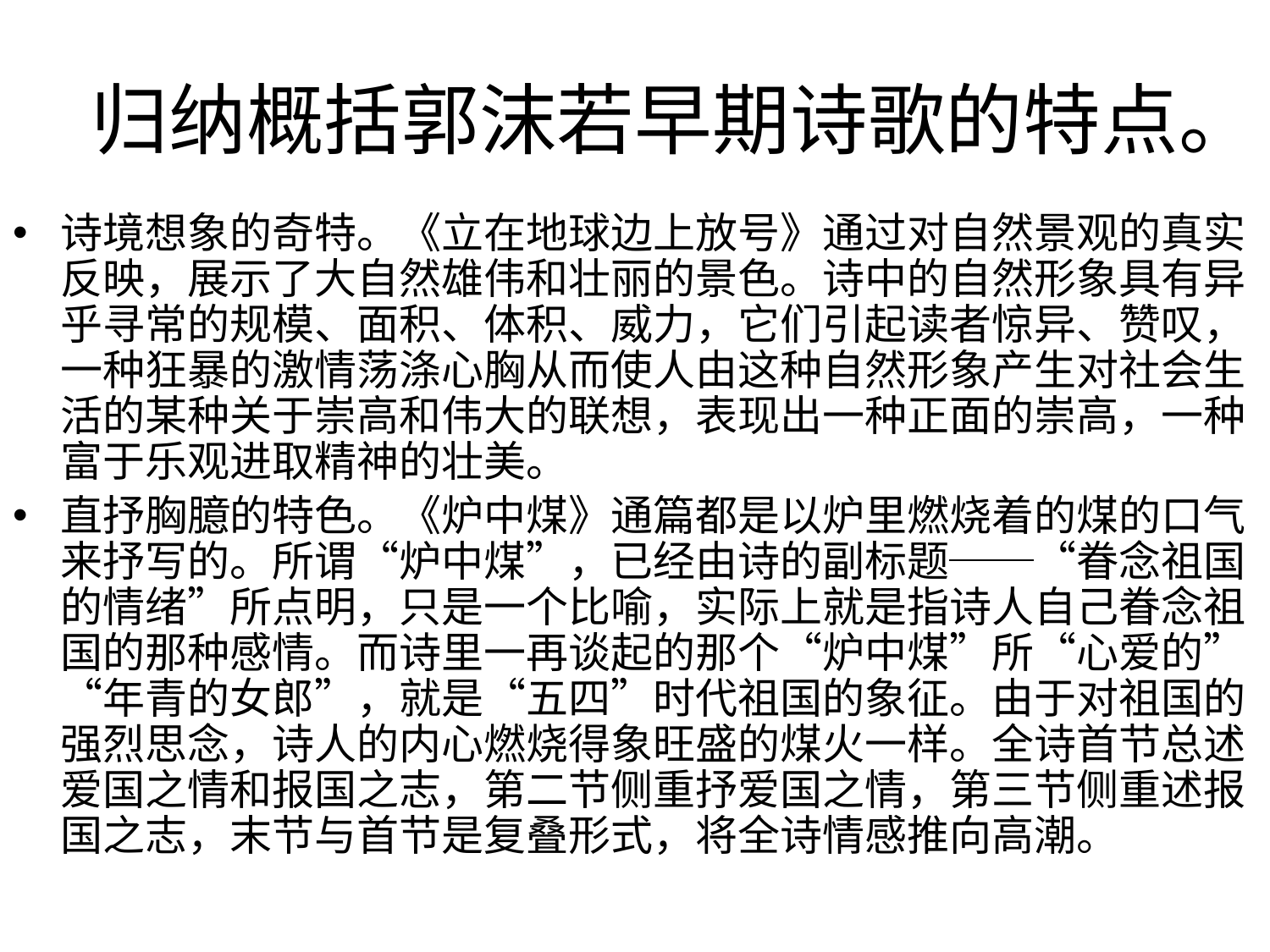

# 归纳概括郭沫若早期诗歌的特点。

诗境想象的奇特。《立在地球边上放号》通过对自然景观的真实反映，展示了大自然雄伟和壮丽的景色。诗中的自然形象具有异乎寻常的规模、面积、体积、威力，它们引起读者惊异、赞叹，一种狂暴的激情荡涤心胸从而使人由这种自然形象产生对社会生活的某种关于崇高和伟大的联想，表现出一种正面的崇高，一种富于乐观进取精神的壮美。
直抒胸臆的特色。《炉中煤》通篇都是以炉里燃烧着的煤的口气来抒写的。所谓“炉中煤”，已经由诗的副标题──“眷念祖国的情绪”所点明，只是一个比喻，实际上就是指诗人自己眷念祖国的那种感情。而诗里一再谈起的那个“炉中煤”所“心爱的”“年青的女郎”，就是“五四”时代祖国的象征。由于对祖国的强烈思念，诗人的内心燃烧得象旺盛的煤火一样。全诗首节总述爱国之情和报国之志，第二节侧重抒爱国之情，第三节侧重述报国之志，末节与首节是复叠形式，将全诗情感推向高潮。